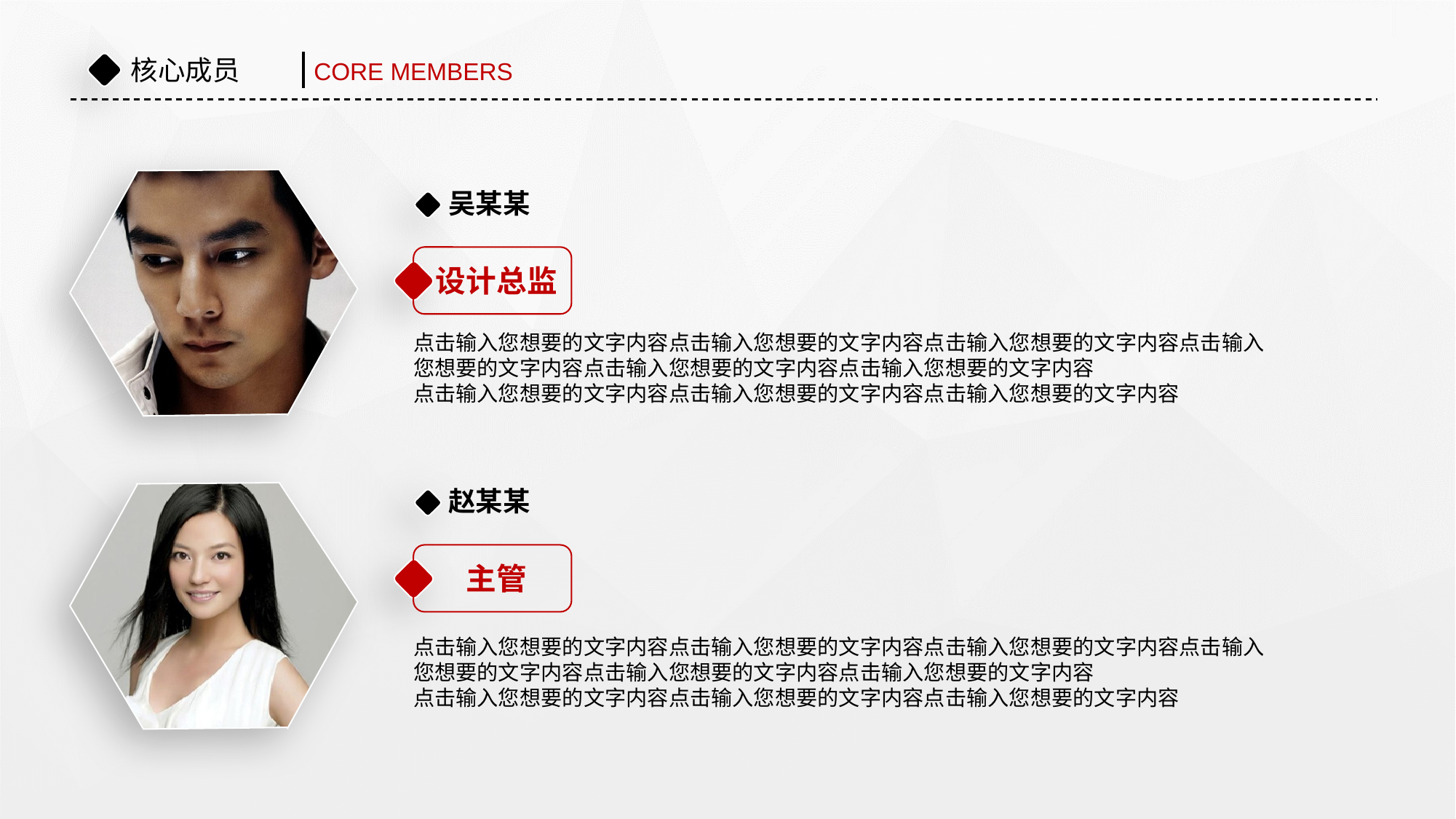

核心成员
CORE MEMBERS

吴某某

设计总监
点击输入您想要的文字内容点击输入您想要的文字内容点击输入您想要的文字内容点击输入您想要的文字内容点击输入您想要的文字内容点击输入您想要的文字内容
点击输入您想要的文字内容点击输入您想要的文字内容点击输入您想要的文字内容

赵某某

主管
点击输入您想要的文字内容点击输入您想要的文字内容点击输入您想要的文字内容点击输入您想要的文字内容点击输入您想要的文字内容点击输入您想要的文字内容
点击输入您想要的文字内容点击输入您想要的文字内容点击输入您想要的文字内容